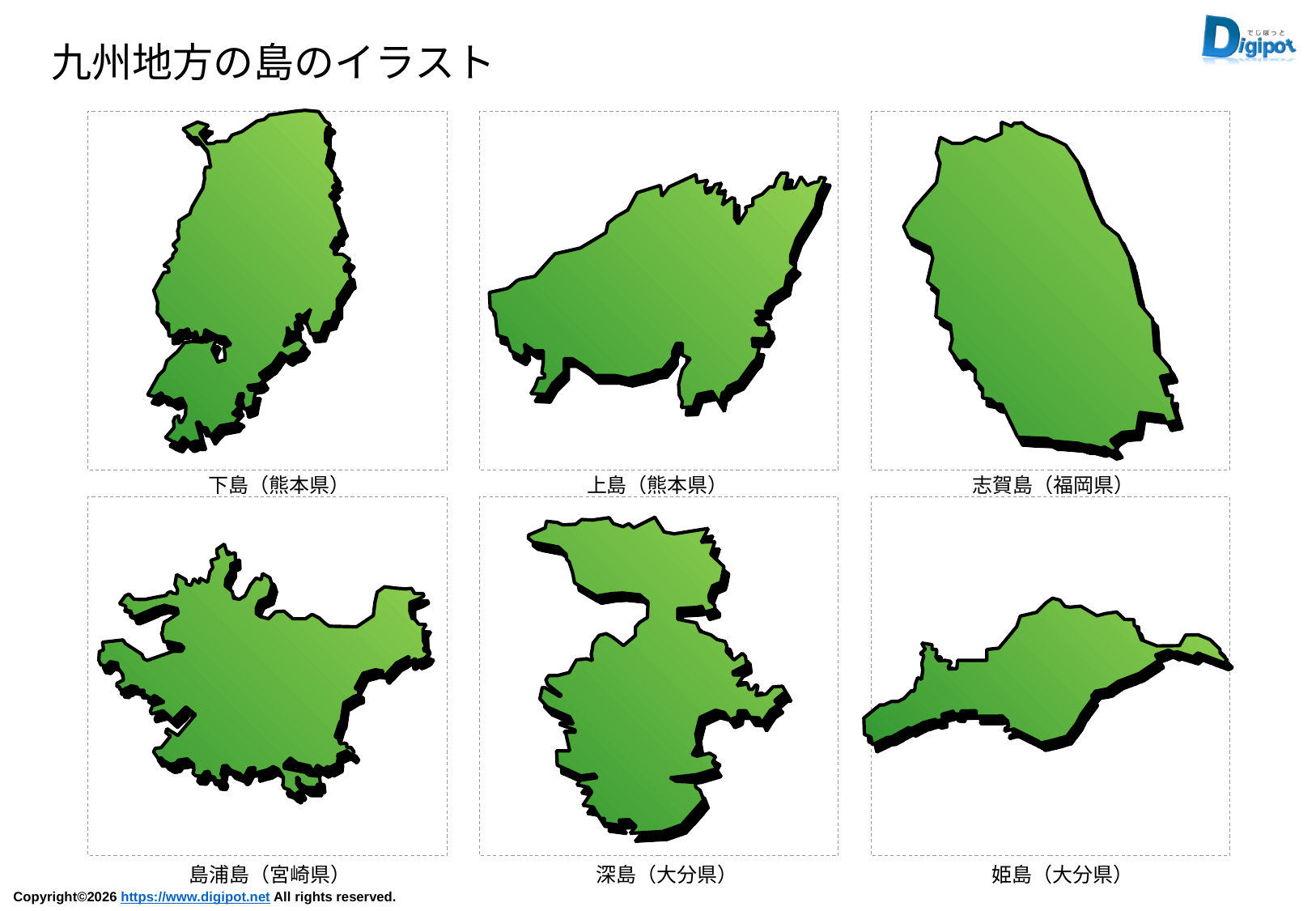

九州地方の島のイラスト

下島（熊本県）
上島（熊本県）
志賀島（福岡県）

島浦島（宮崎県）
深島（大分県）
姫島（大分県）